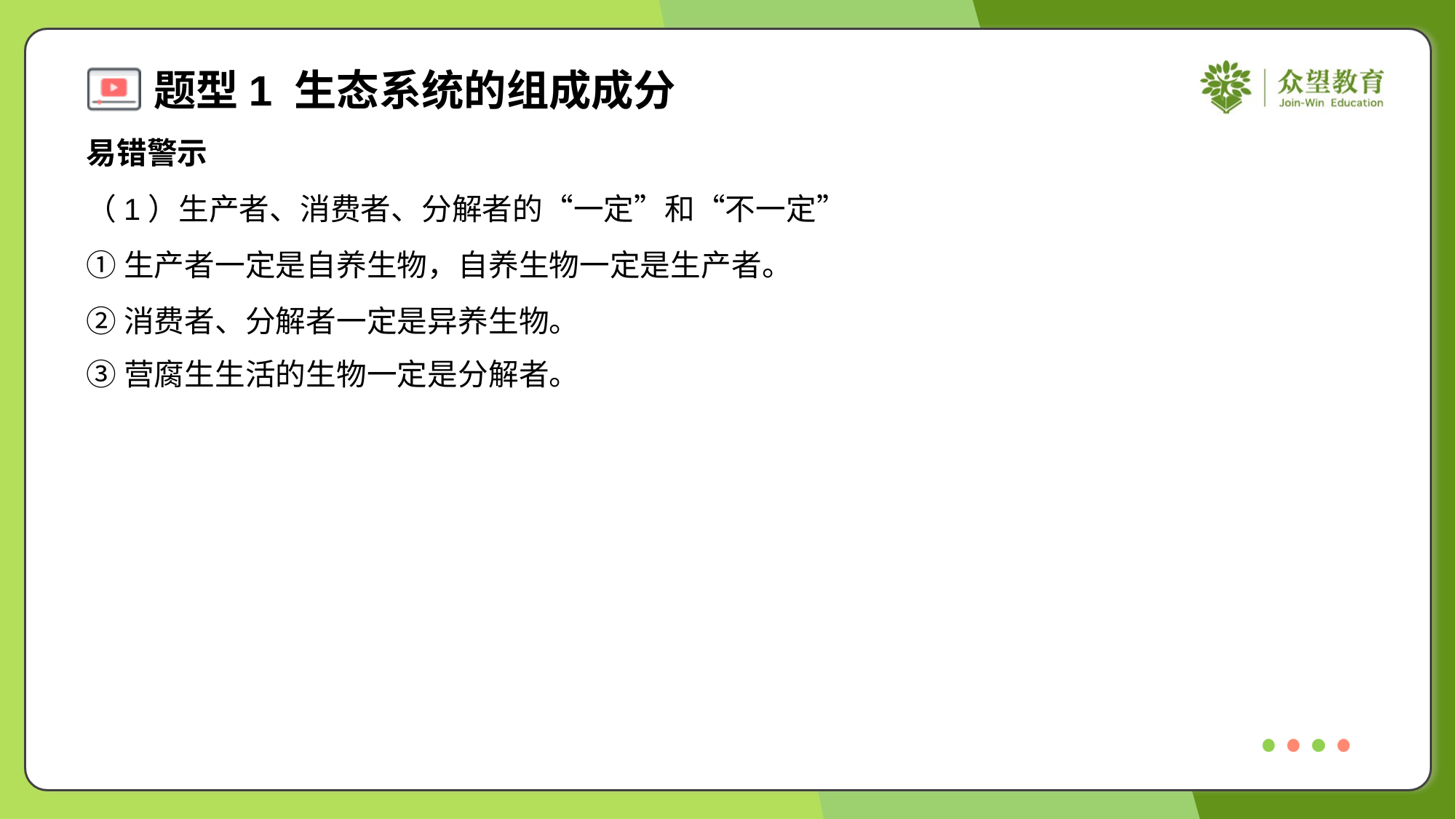

易错警示
（1）生产者、消费者、分解者的“一定”和“不一定”
①生产者一定是自养生物，自养生物一定是生产者。
②消费者、分解者一定是异养生物。
③营腐生生活的生物一定是分解者。